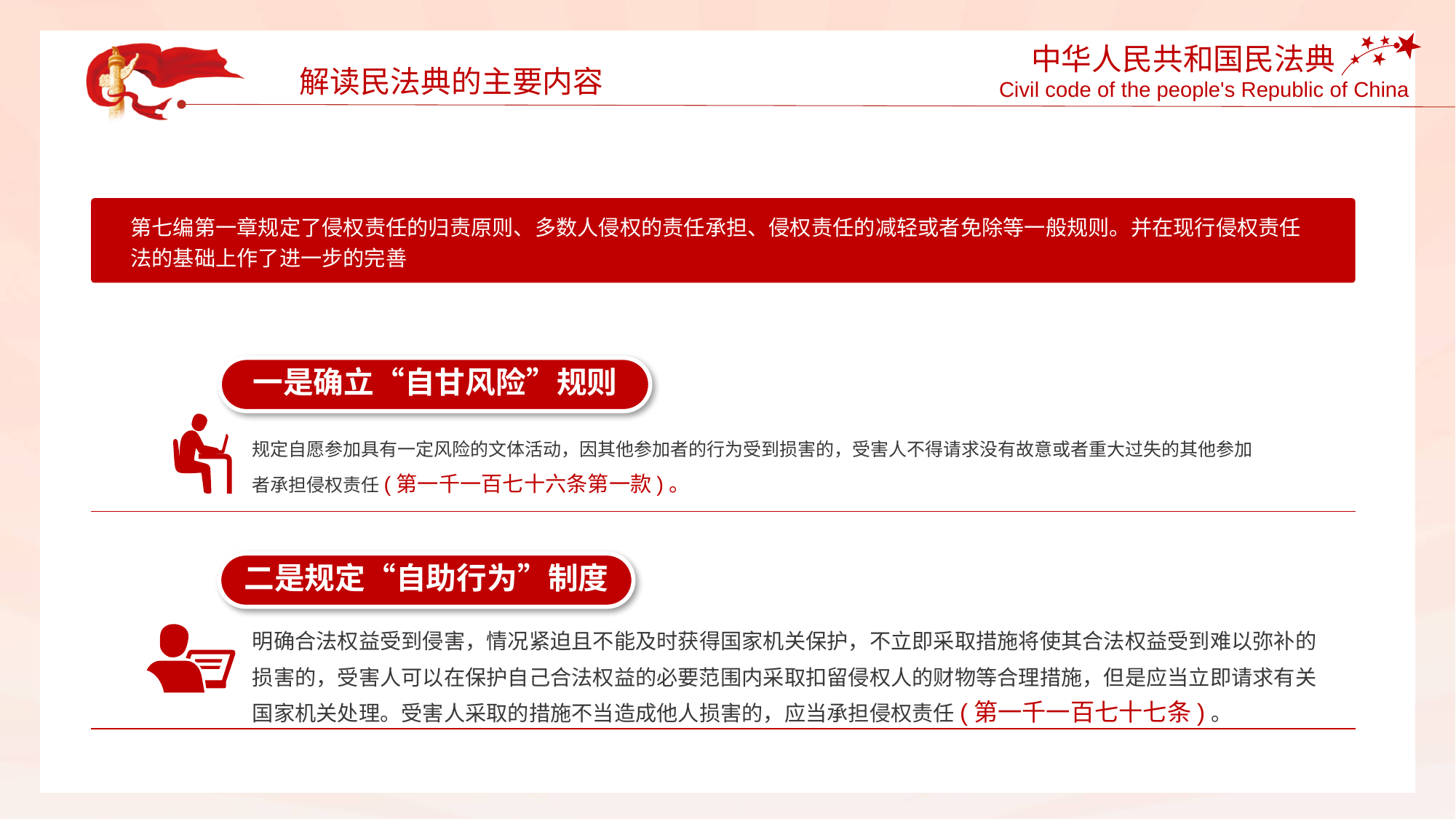

解读民法典的主要内容

第七编第一章规定了侵权责任的归责原则、多数人侵权的责任承担、侵权责任的减轻或者免除等一般规则。并在现行侵权责任法的基础上作了进一步的完善
一是确立“自甘风险”规则

规定自愿参加具有一定风险的文体活动，因其他参加者的行为受到损害的，受害人不得请求没有故意或者重大过失的其他参加者承担侵权责任(第一千一百七十六条第一款)。
二是规定“自助行为”制度

明确合法权益受到侵害，情况紧迫且不能及时获得国家机关保护，不立即采取措施将使其合法权益受到难以弥补的损害的，受害人可以在保护自己合法权益的必要范围内采取扣留侵权人的财物等合理措施，但是应当立即请求有关国家机关处理。受害人采取的措施不当造成他人损害的，应当承担侵权责任(第一千一百七十七条)。